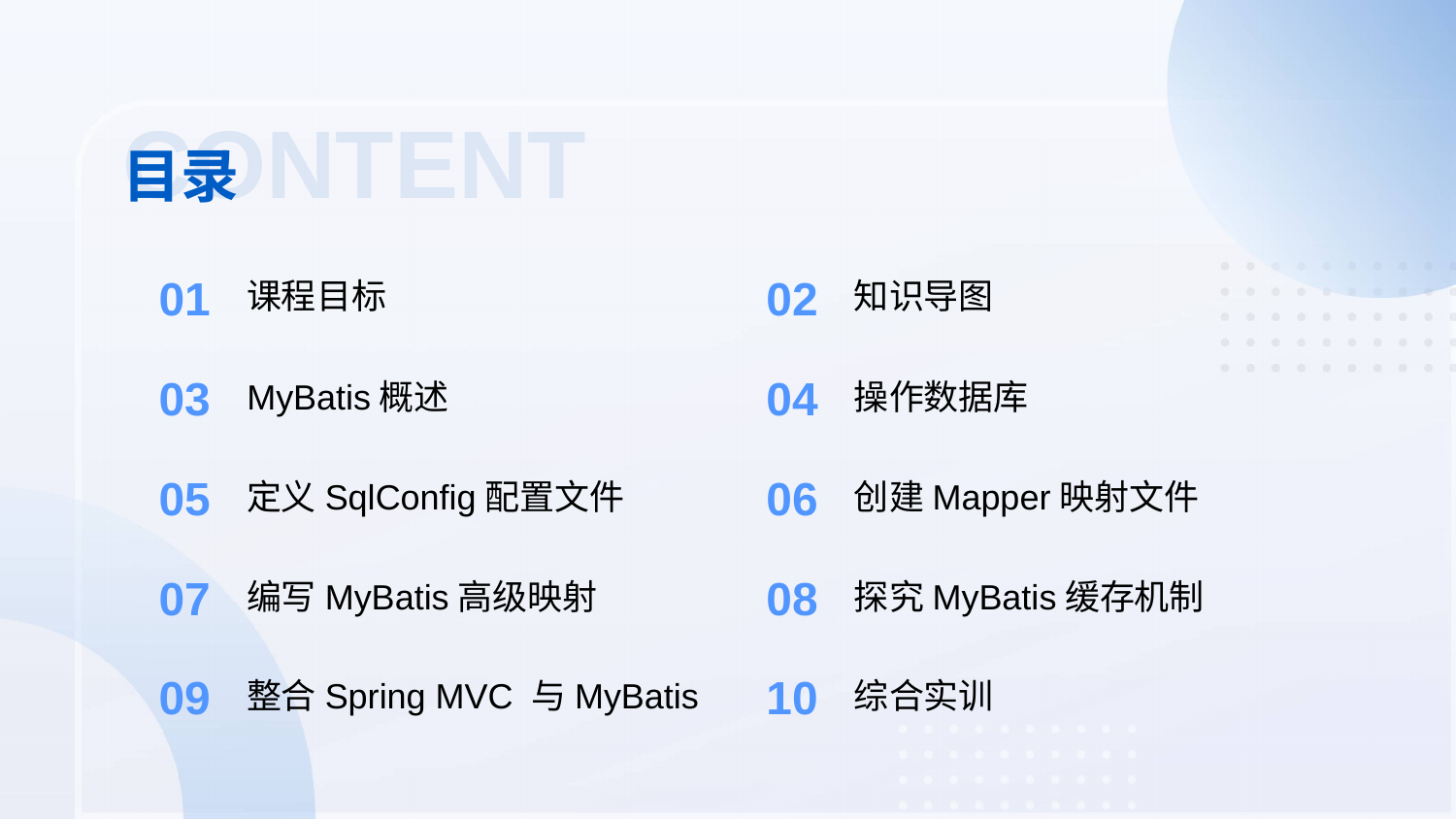

CONTENT
目录
01
02
课程目标
知识导图
03
04
MyBatis概述
操作数据库
05
06
定义SqlConfig配置文件
创建Mapper映射文件
07
08
编写MyBatis高级映射
探究MyBatis缓存机制
09
10
整合Spring MVC 与MyBatis
综合实训